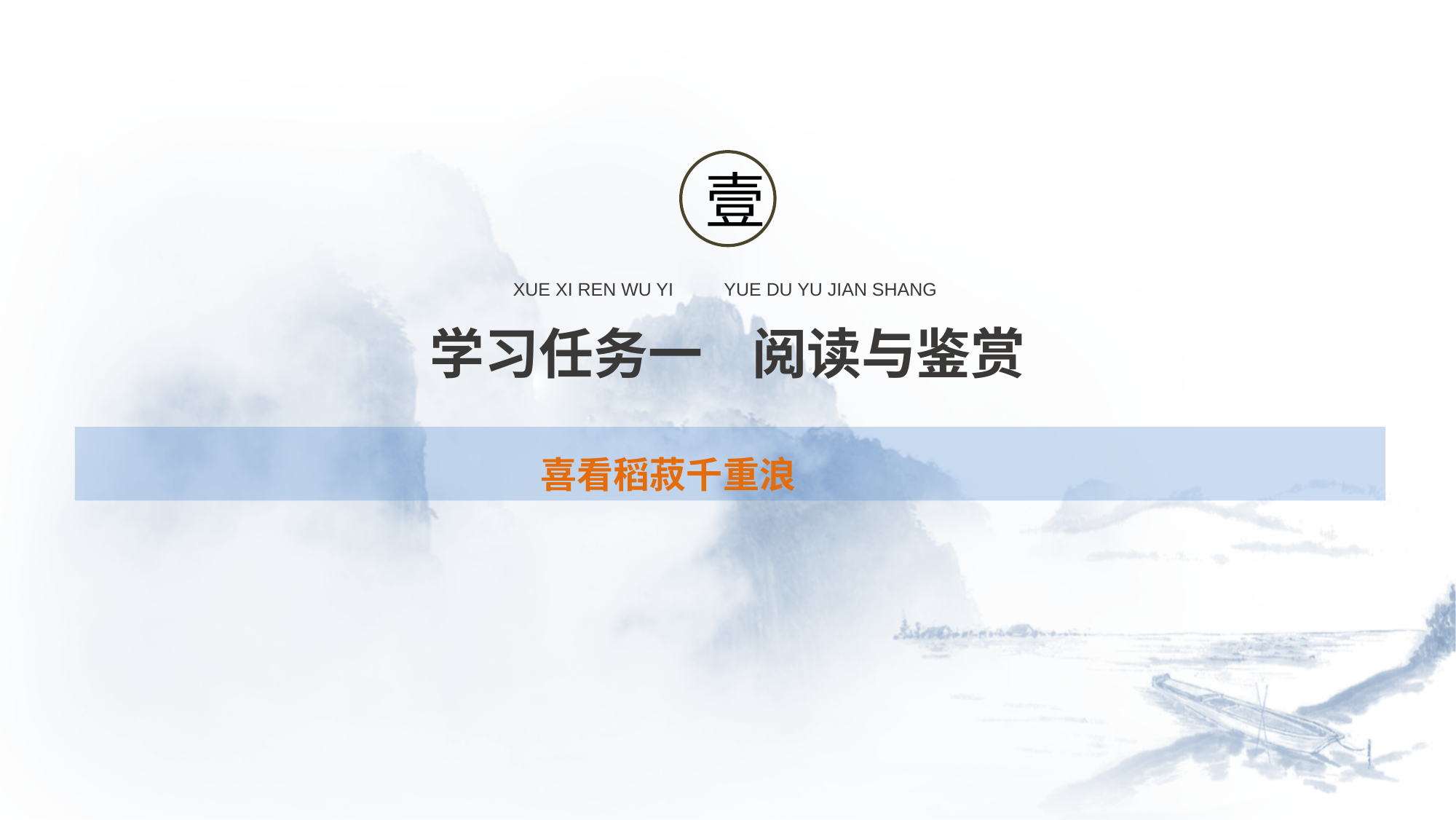

壹
XUE XI REN WU YI          YUE DU YU JIAN SHANG
学习任务一    阅读与鉴赏

喜看稻菽千重浪